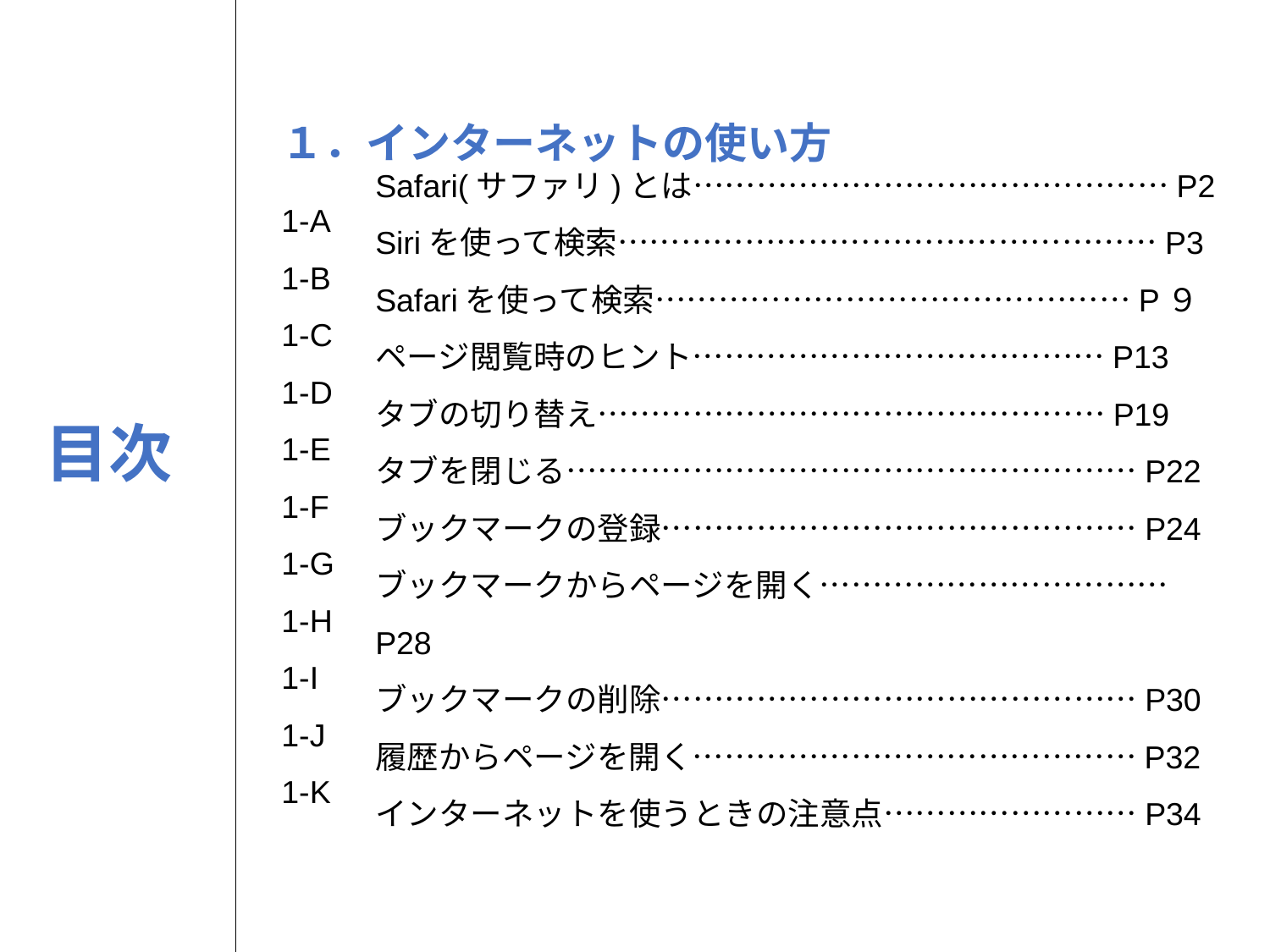

１．インターネットの使い方
1-A
1-B
1-C
1-D
1-E
1-F
1-G
1-H
1-I
1-J
1-K
Safari(サファリ)とは………………………………………P2
Siriを使って検索……………………………………………P3
Safariを使って検索………………………………………P９
ページ閲覧時のヒント…………………………………P13
タブの切り替え…………………………………………P19
タブを閉じる………………………………………………P22
ブックマークの登録………………………………………P24
ブックマークからページを開く……………………………P28
ブックマークの削除………………………………………P30
履歴からページを開く……………………………………P32
インターネットを使うときの注意点……………………P34
目次